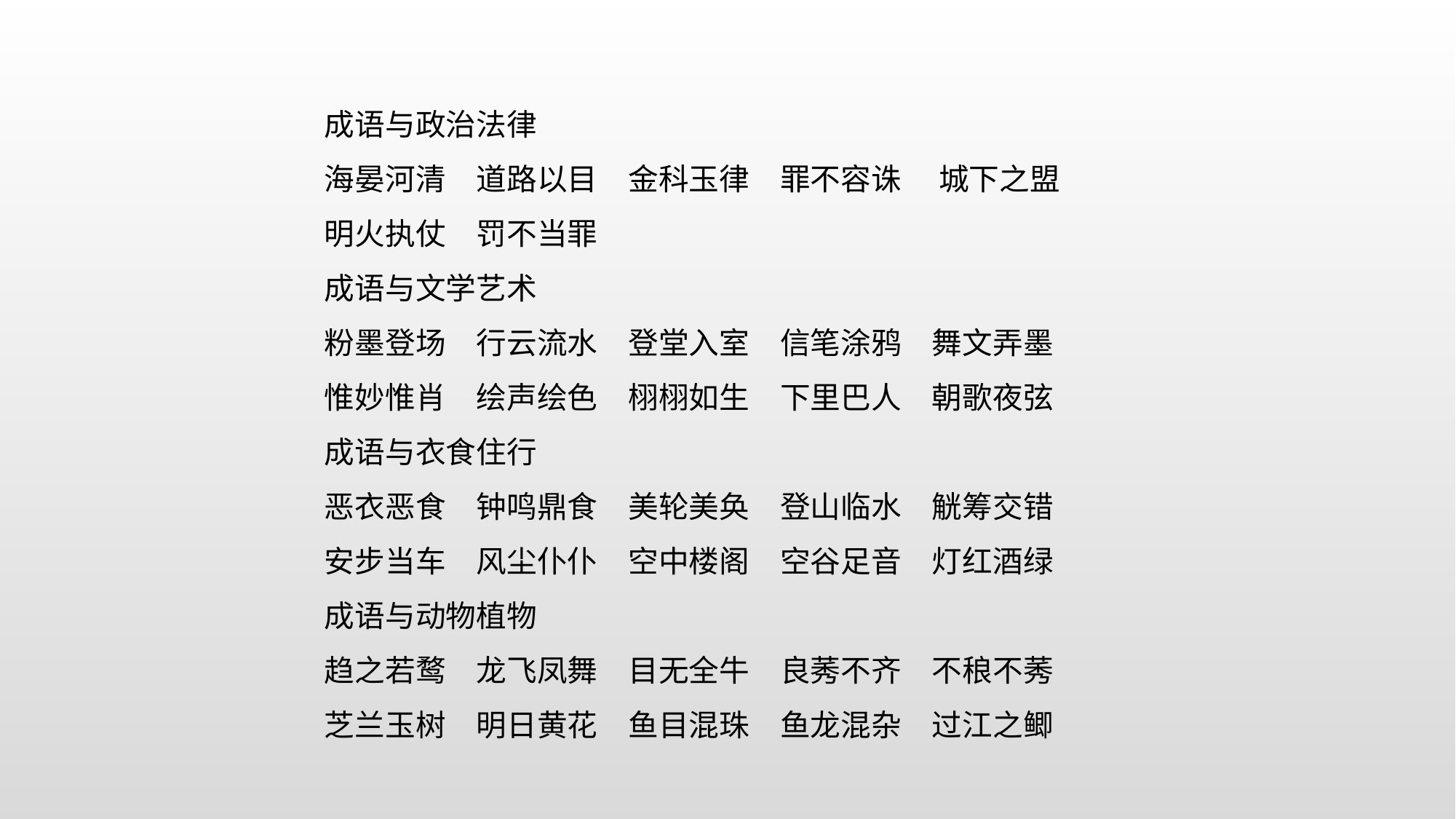

成语与政治法律
海晏河清　道路以目　金科玉律　罪不容诛　 城下之盟
明火执仗　罚不当罪
成语与文学艺术
粉墨登场　行云流水　登堂入室　信笔涂鸦　舞文弄墨
惟妙惟肖　绘声绘色　栩栩如生　下里巴人　朝歌夜弦
成语与衣食住行
恶衣恶食　钟鸣鼎食　美轮美奂　登山临水　觥筹交错
安步当车　风尘仆仆　空中楼阁　空谷足音　灯红酒绿
成语与动物植物
趋之若鹜　龙飞凤舞　目无全牛　良莠不齐　不稂不莠
芝兰玉树　明日黄花　鱼目混珠　鱼龙混杂　过江之鲫